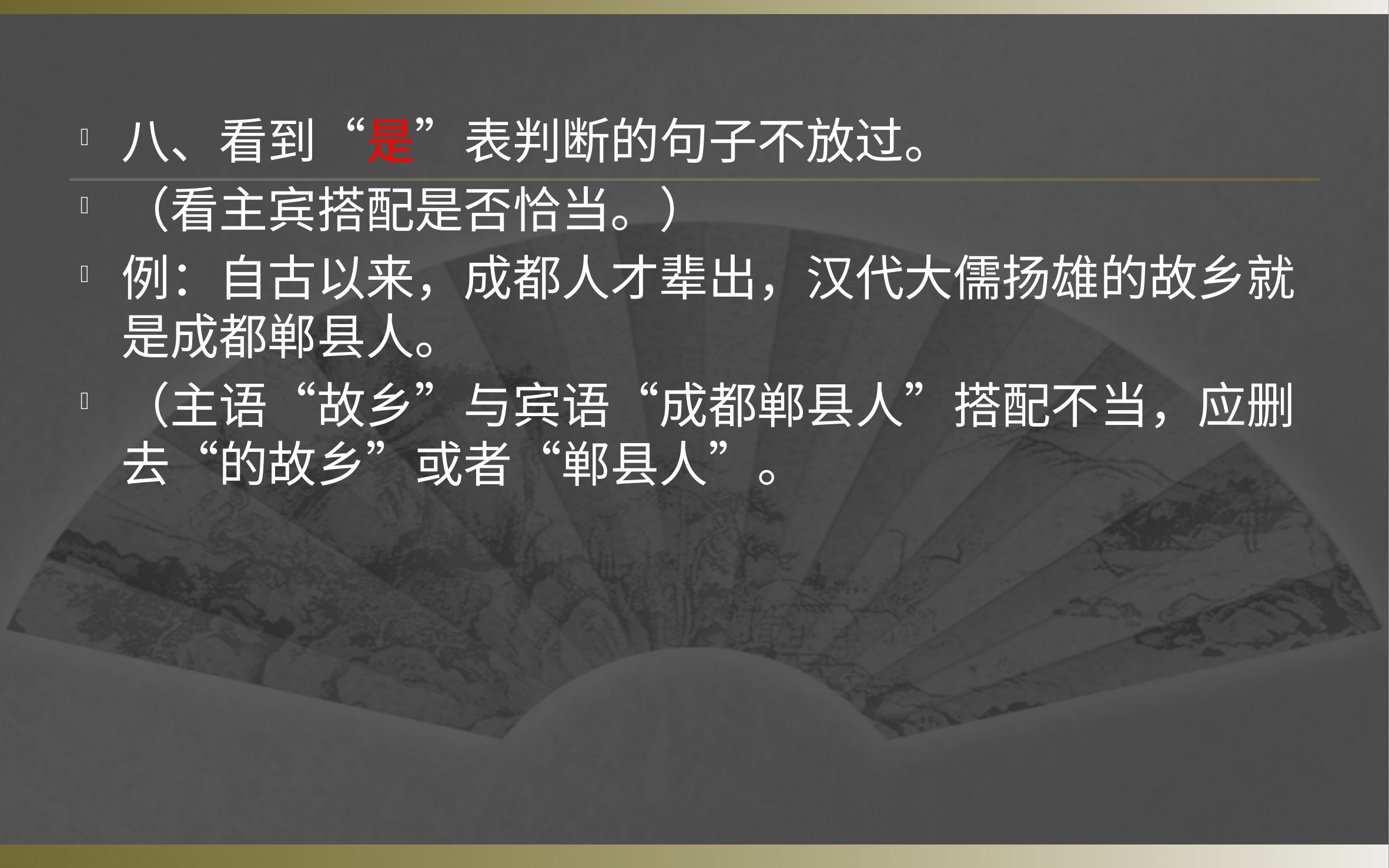

八、看到“是”表判断的句子不放过。
（看主宾搭配是否恰当。）
例：自古以来，成都人才辈出，汉代大儒扬雄的故乡就是成都郸县人。
（主语“故乡”与宾语“成都郸县人”搭配不当，应删去“的故乡”或者“郸县人”。